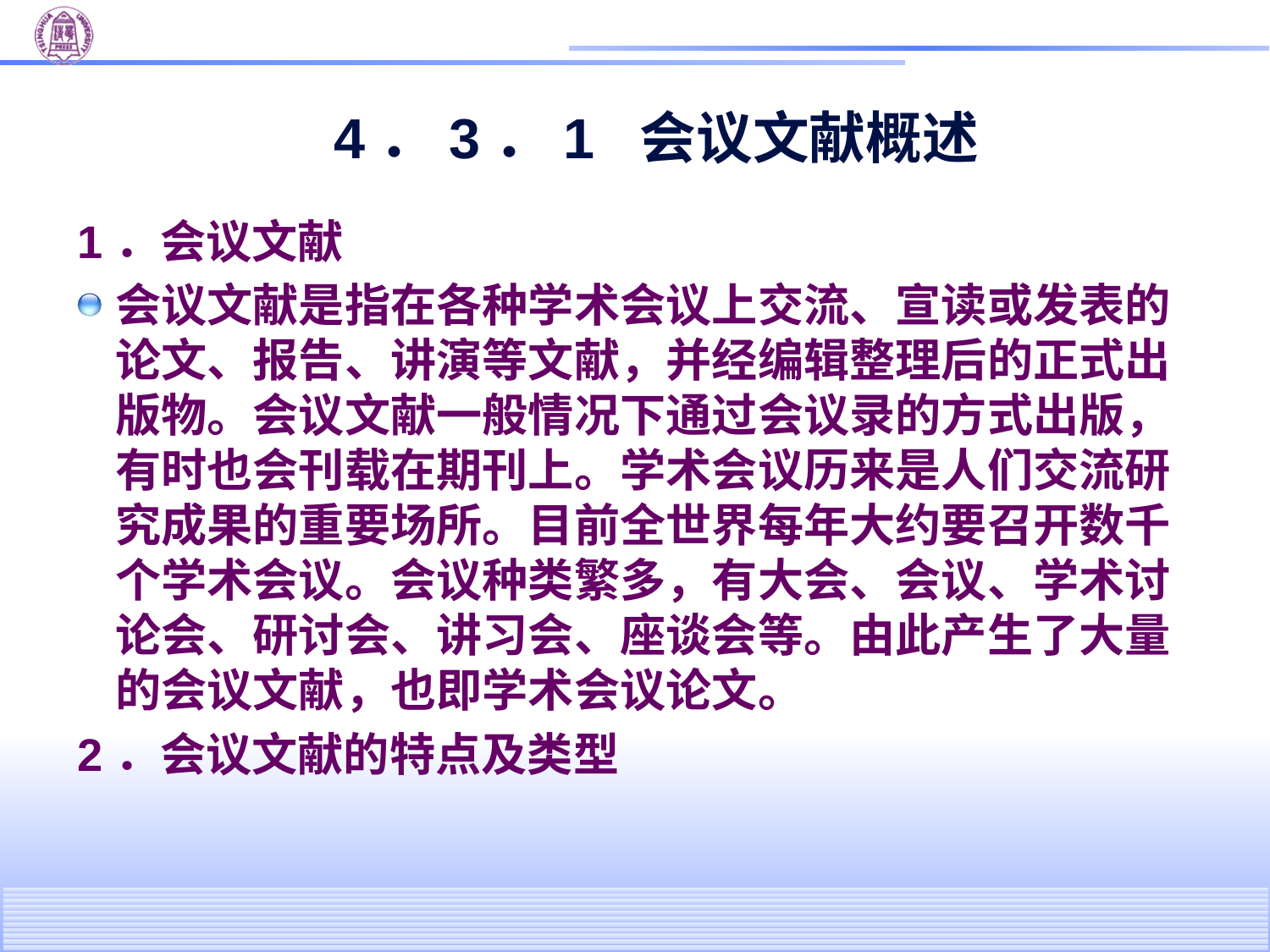

# 4．3．1  会议文献概述
1．会议文献
会议文献是指在各种学术会议上交流、宣读或发表的论文、报告、讲演等文献，并经编辑整理后的正式出版物。会议文献一般情况下通过会议录的方式出版，有时也会刊载在期刊上。学术会议历来是人们交流研究成果的重要场所。目前全世界每年大约要召开数千个学术会议。会议种类繁多，有大会、会议、学术讨论会、研讨会、讲习会、座谈会等。由此产生了大量的会议文献，也即学术会议论文。
2．会议文献的特点及类型